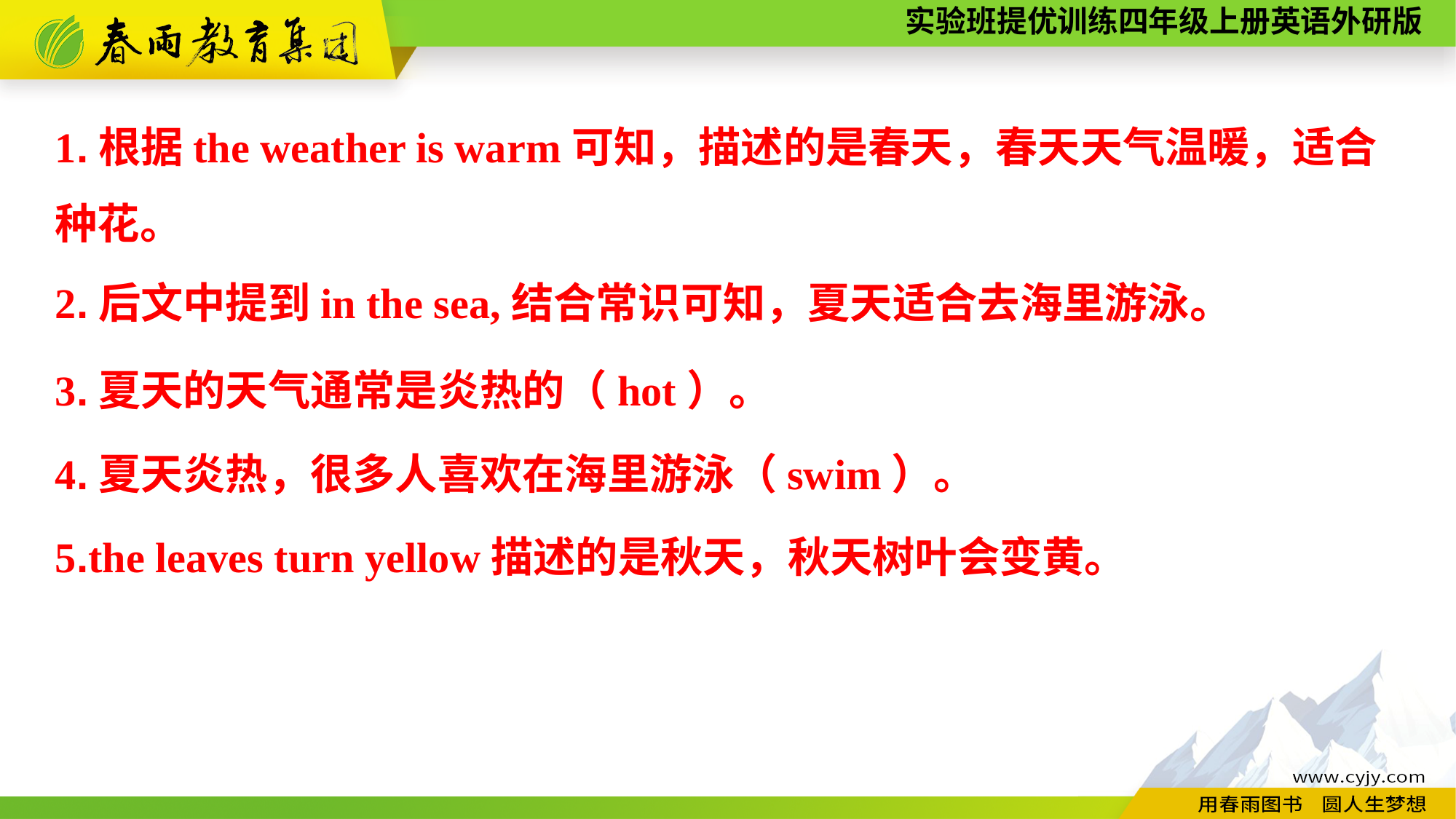

1.根据the weather is warm可知，描述的是春天，春天天气温暖，适合
种花。
2.后文中提到in the sea,结合常识可知，夏天适合去海里游泳。
3.夏天的天气通常是炎热的（hot）。
4.夏天炎热，很多人喜欢在海里游泳（swim）。
5.the leaves turn yellow描述的是秋天，秋天树叶会变黄。